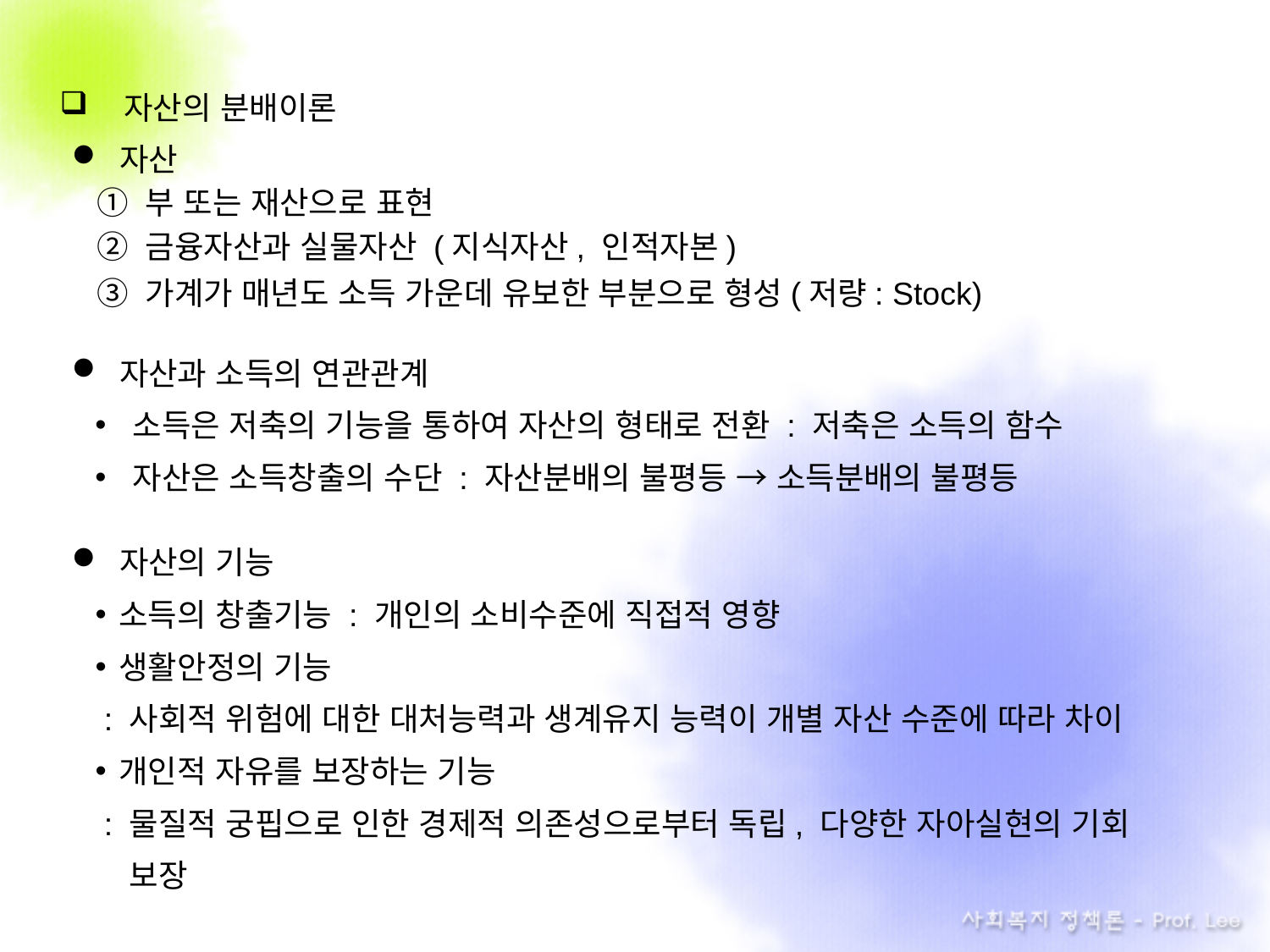

자산의 분배이론
자산
① 부 또는 재산으로 표현
② 금융자산과 실물자산 (지식자산, 인적자본)
③ 가계가 매년도 소득 가운데 유보한 부분으로 형성(저량: Stock)

자산과 소득의 연관관계
소득은 저축의 기능을 통하여 자산의 형태로 전환 : 저축은 소득의 함수
자산은 소득창출의 수단 : 자산분배의 불평등 → 소득분배의 불평등

자산의 기능
소득의 창출기능 : 개인의 소비수준에 직접적 영향
생활안정의 기능
 : 사회적 위험에 대한 대처능력과 생계유지 능력이 개별 자산 수준에 따라 차이
개인적 자유를 보장하는 기능
 : 물질적 궁핍으로 인한 경제적 의존성으로부터 독립, 다양한 자아실현의 기회
   보장